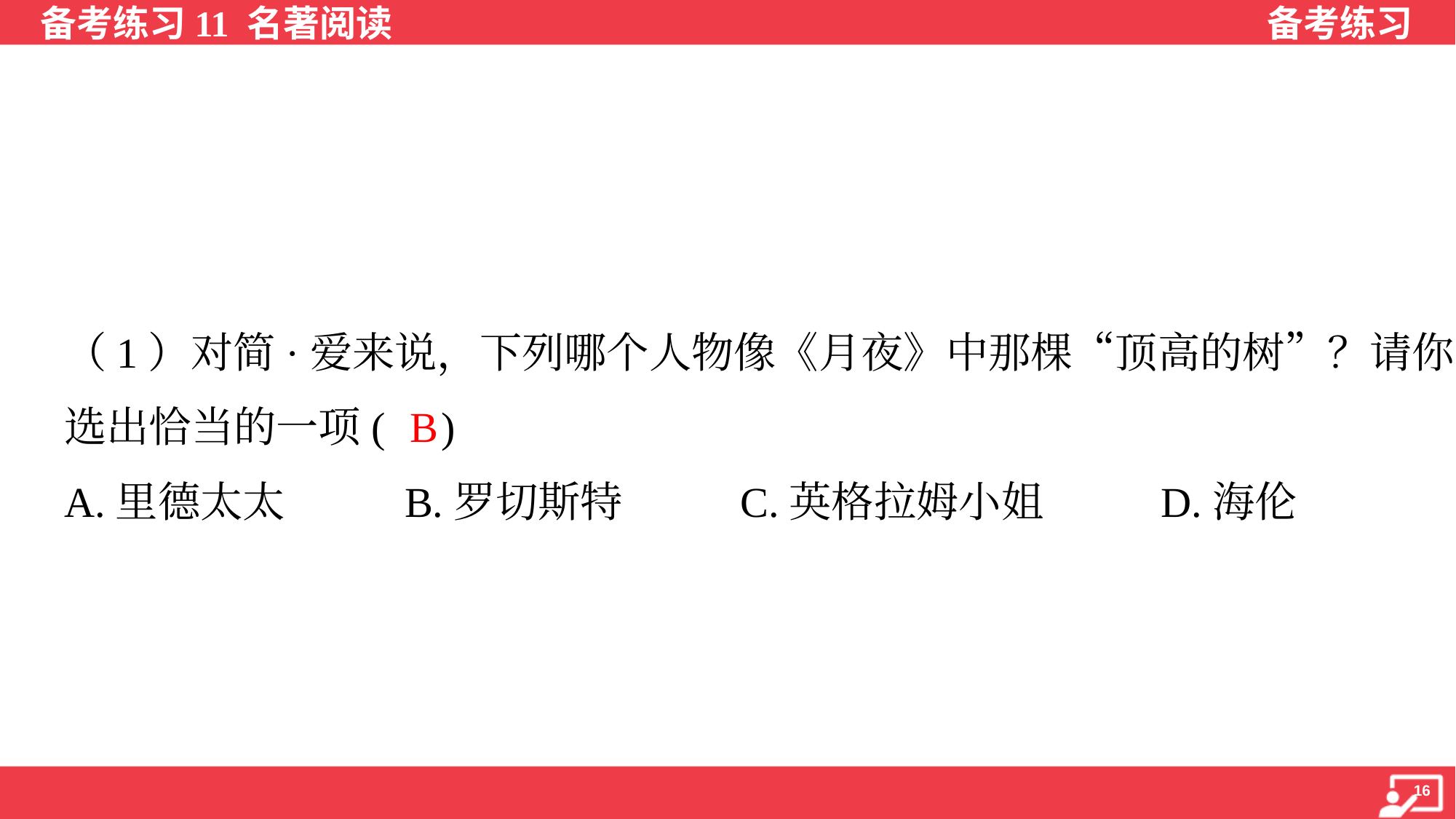

（1）对简·爱来说，下列哪个人物像《月夜》中那棵“顶高的树”？请你
选出恰当的一项(     )
B
A.里德太太	B.罗切斯特	C.英格拉姆小姐	D.海伦